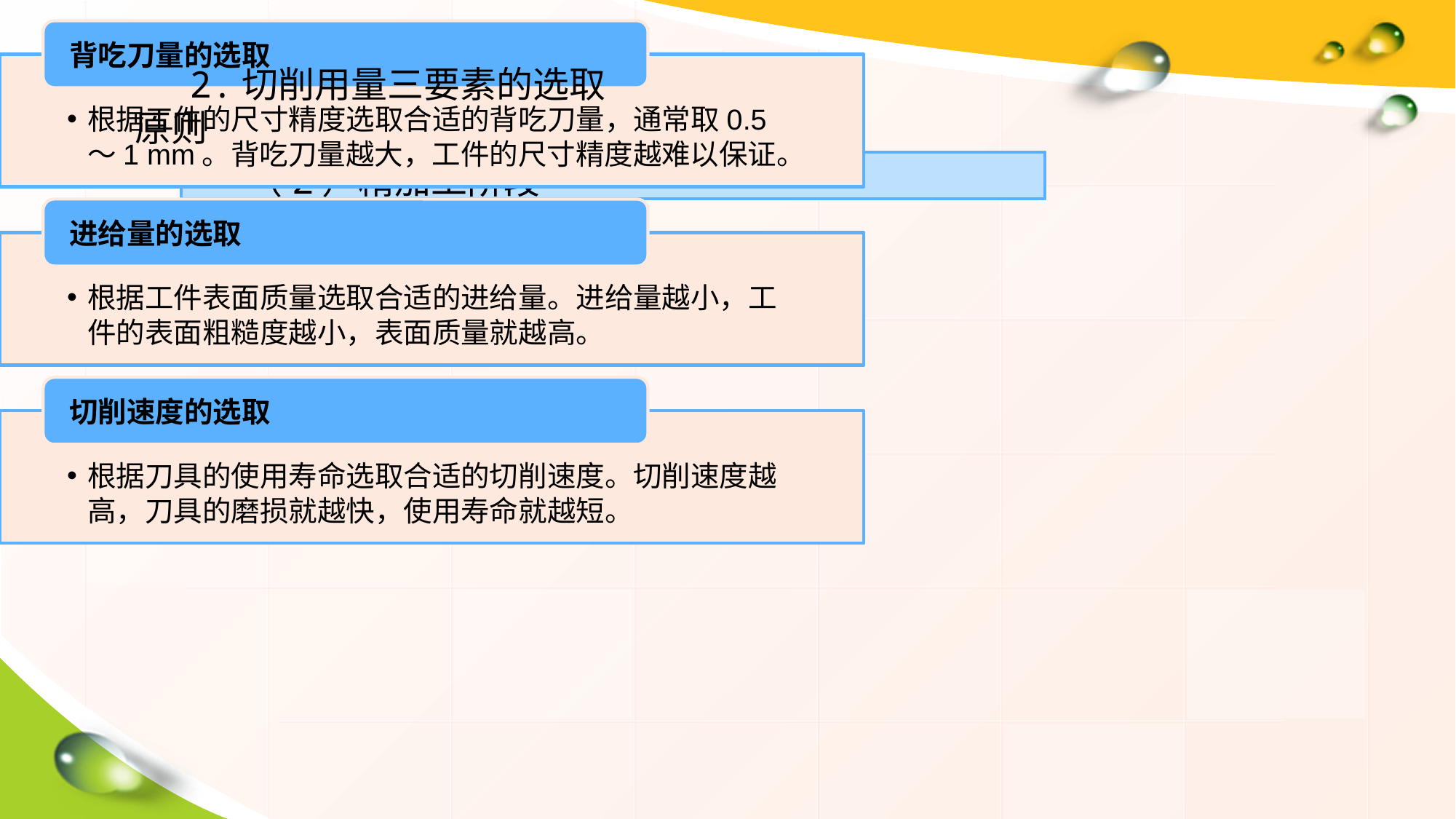

2.切削用量三要素的选取原则
（2）精加工阶段

根据工件的尺寸精度选取合适的背吃刀量，通常取0.5～1 mm。背吃刀量越大，工件的尺寸精度越难以保证。
背吃刀量的选取
根据工件表面质量选取合适的进给量。进给量越小，工件的表面粗糙度越小，表面质量就越高。
进给量的选取
根据刀具的使用寿命选取合适的切削速度。切削速度越高，刀具的磨损就越快，使用寿命就越短。
切削速度的选取